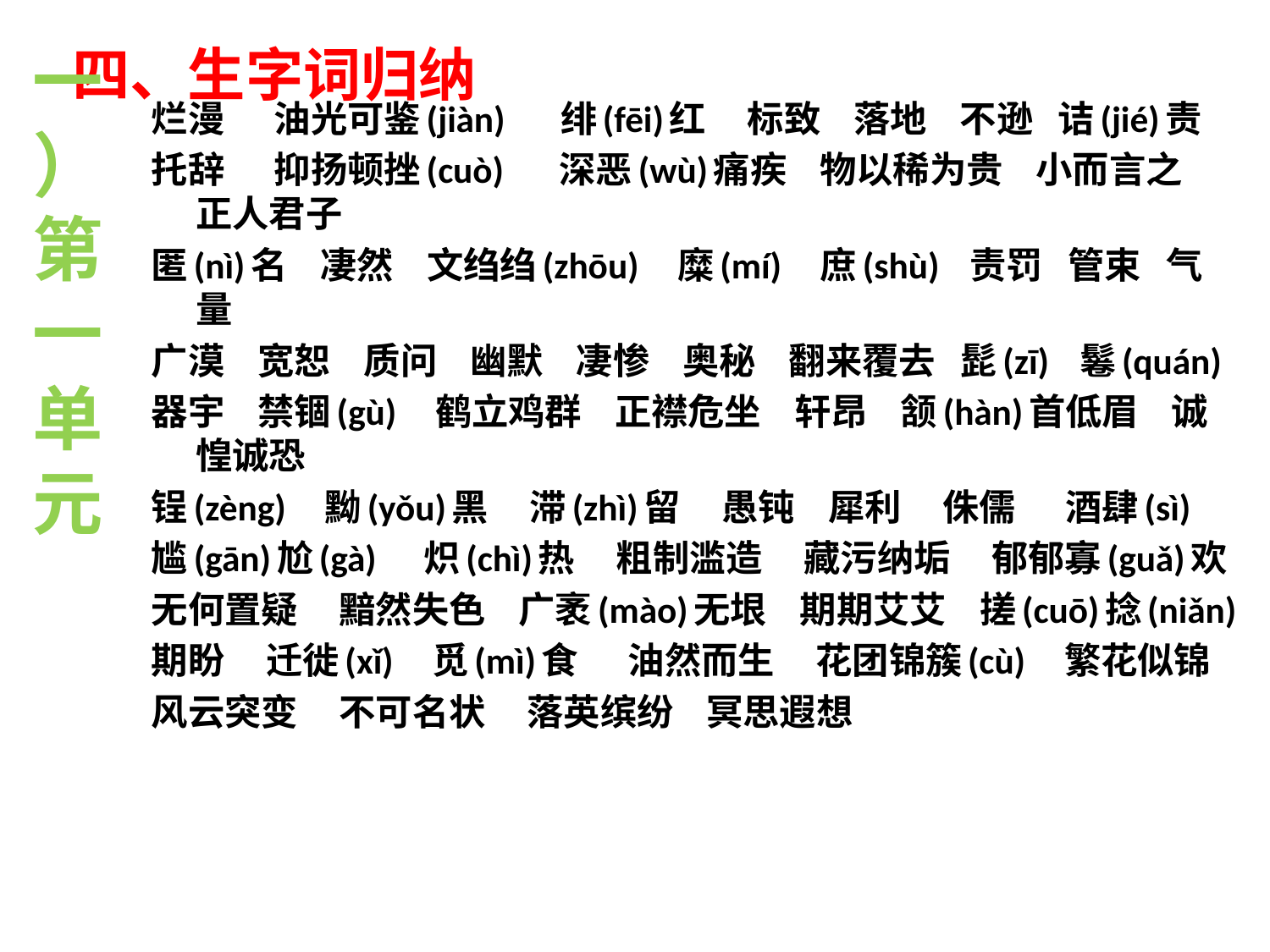

一）第一单元

# 四、生字词归纳
烂漫      油光可鉴(jiàn)      绯(fēi)红     标致    落地    不逊   诘(jié)责
托辞      抑扬顿挫(cuò)      深恶(wù)痛疾    物以稀为贵    小而言之   正人君子
匿(nì)名    凄然    文绉绉(zhōu)    糜(mí)    庶(shù)   责罚   管束   气量
广漠    宽恕    质问    幽默    凄惨    奥秘    翻来覆去   髭(zī)   鬈(quán)
器宇    禁锢(gù)    鹤立鸡群    正襟危坐    轩昂    颔(hàn)首低眉    诚惶诚恐
锃(zèng)    黝(yǒu)黑     滞(zhì)留     愚钝    犀利     侏儒      酒肆(sì)
尴(gān)尬(gà)     炽(chì)热     粗制滥造     藏污纳垢     郁郁寡(guǎ)欢
无何置疑     黯然失色    广袤(mào)无垠    期期艾艾    搓(cuō)捻(niǎn)
期盼     迁徙(xǐ)    觅(mì)食      油然而生     花团锦簇(cù)    繁花似锦
风云突变     不可名状     落英缤纷    冥思遐想